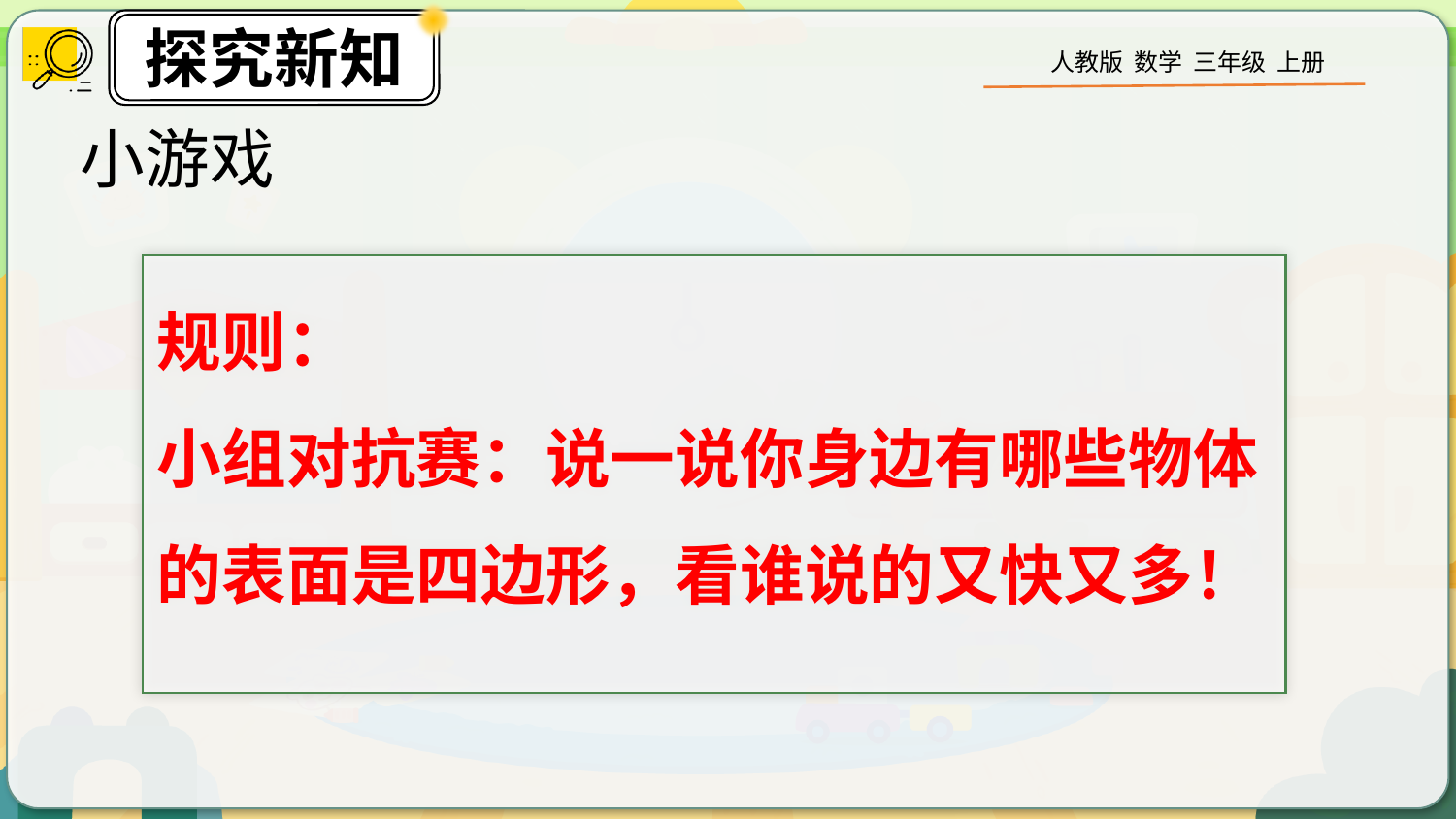

小游戏
规则：
小组对抗赛：说一说你身边有哪些物体的表面是四边形，看谁说的又快又多！